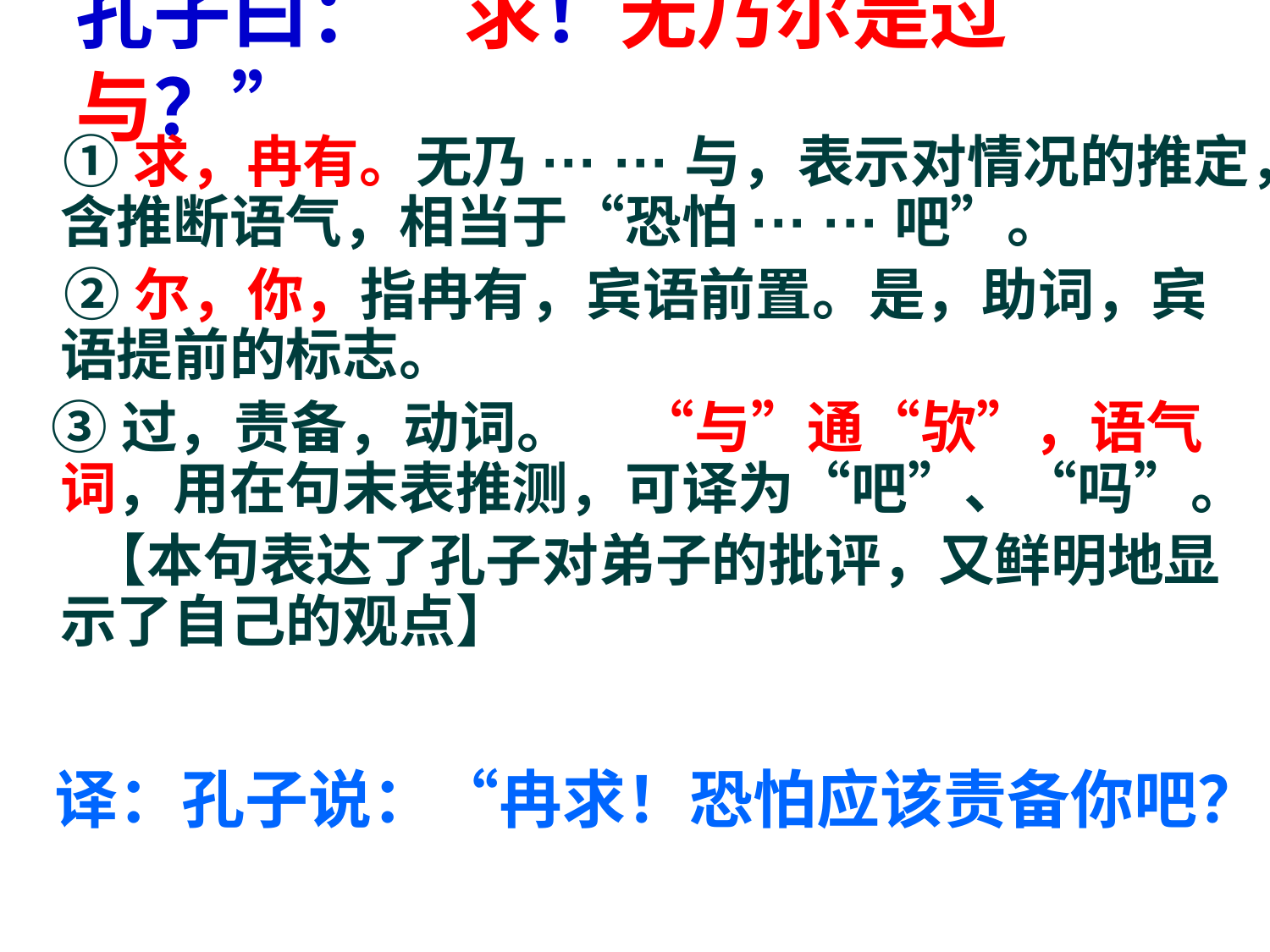

# 孔子曰：“求！无乃尔是过与？”
    ①求，冉有。无乃··· ···与，表示对情况的推定，含推断语气，相当于“恐怕··· ···吧”。
    ②尔，你，指冉有，宾语前置。是，助词，宾语提前的标志。
   ③过，责备，动词。     “与”通“欤”，语气词，用在句末表推测，可译为“吧”、“吗”。
     【本句表达了孔子对弟子的批评，又鲜明地显示了自己的观点】
译：孔子说：“冉求！恐怕应该责备你吧？